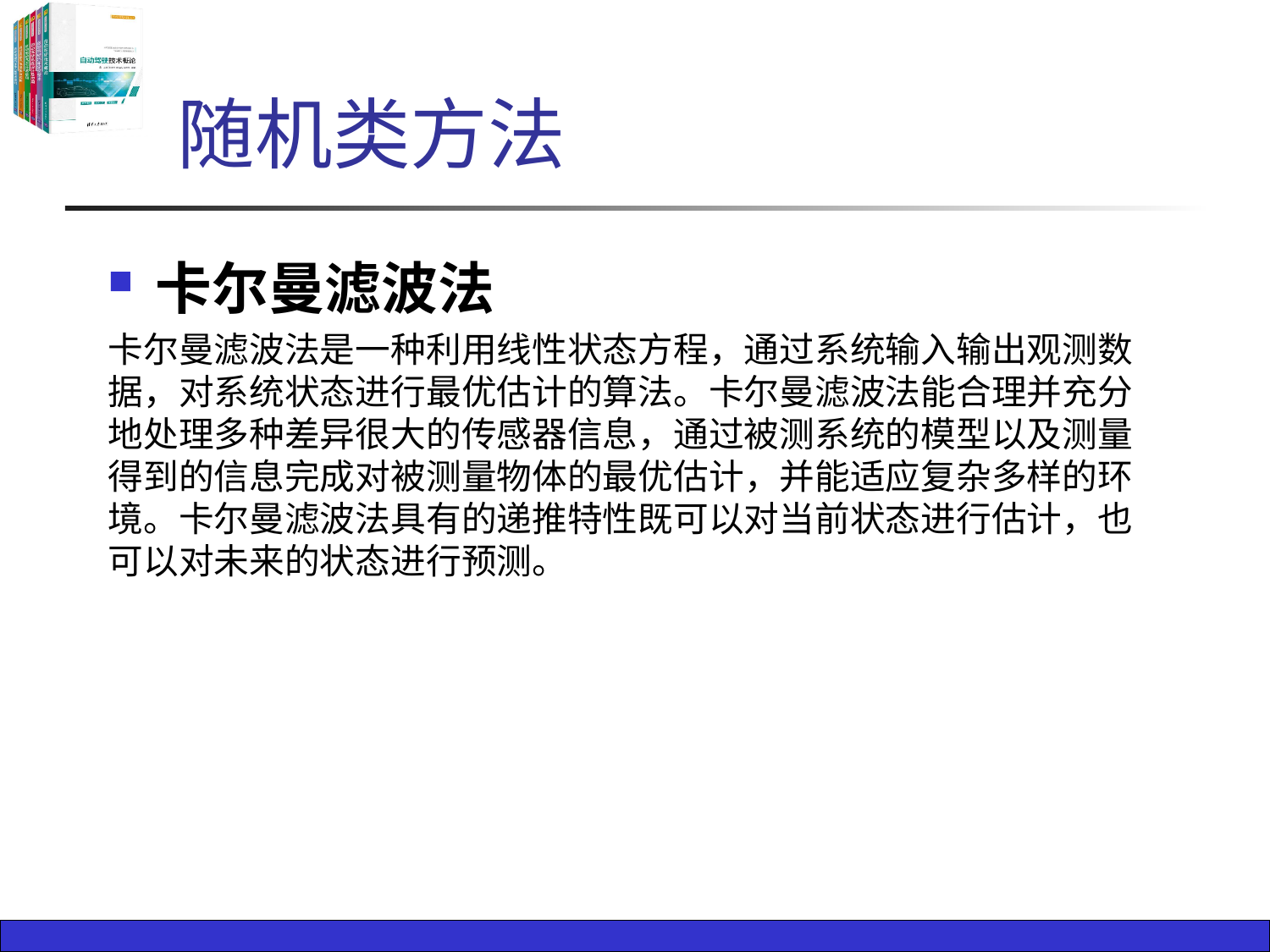

# 随机类方法
卡尔曼滤波法
卡尔曼滤波法是一种利用线性状态方程，通过系统输入输出观测数据，对系统状态进行最优估计的算法。卡尔曼滤波法能合理并充分地处理多种差异很大的传感器信息，通过被测系统的模型以及测量得到的信息完成对被测量物体的最优估计，并能适应复杂多样的环境。卡尔曼滤波法具有的递推特性既可以对当前状态进行估计，也可以对未来的状态进行预测。